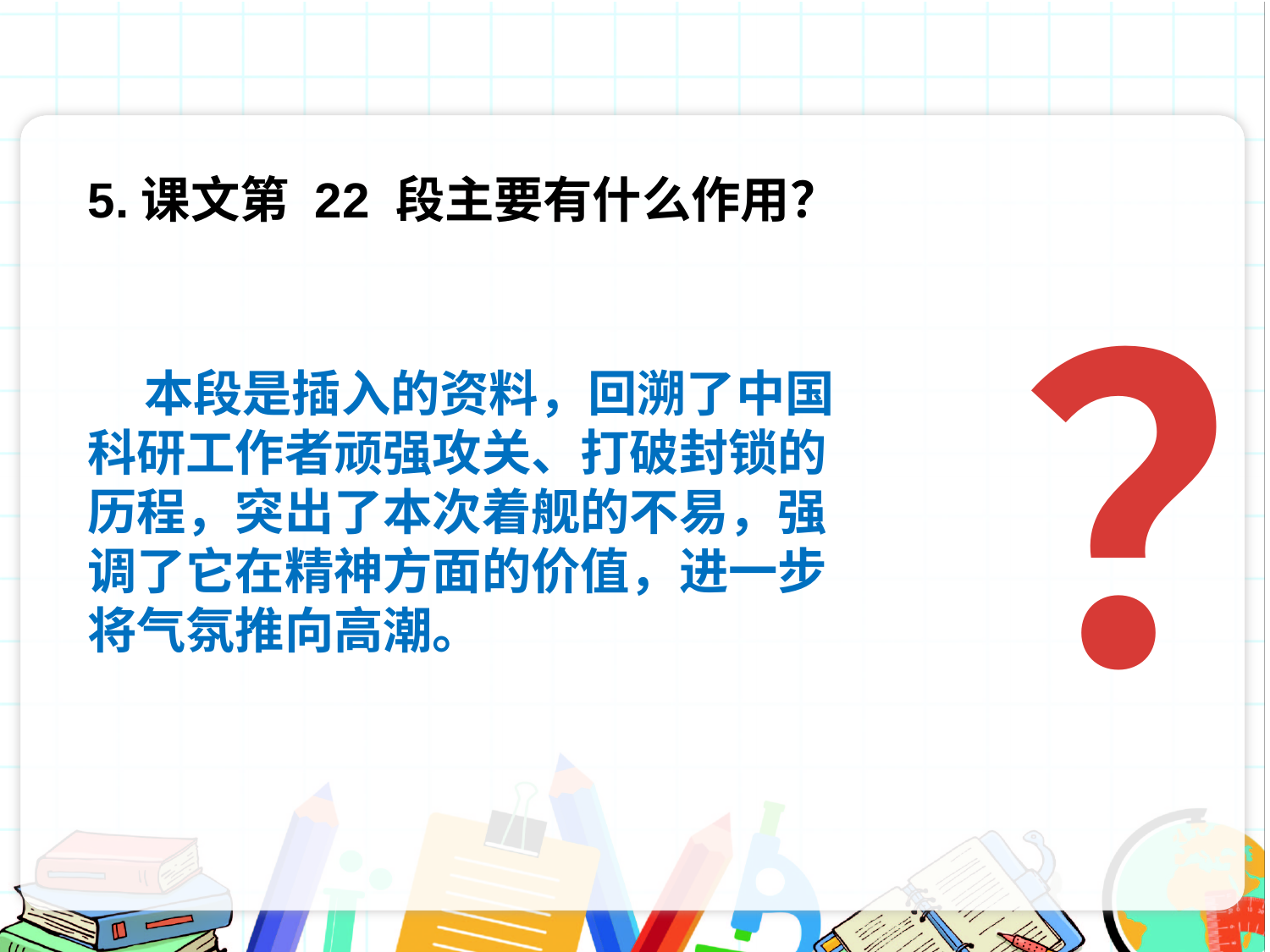

5.课文第 22 段主要有什么作用？
？
    本段是插入的资料，回溯了中国科研工作者顽强攻关、打破封锁的历程，突出了本次着舰的不易，强调了它在精神方面的价值，进一步将气氛推向高潮。